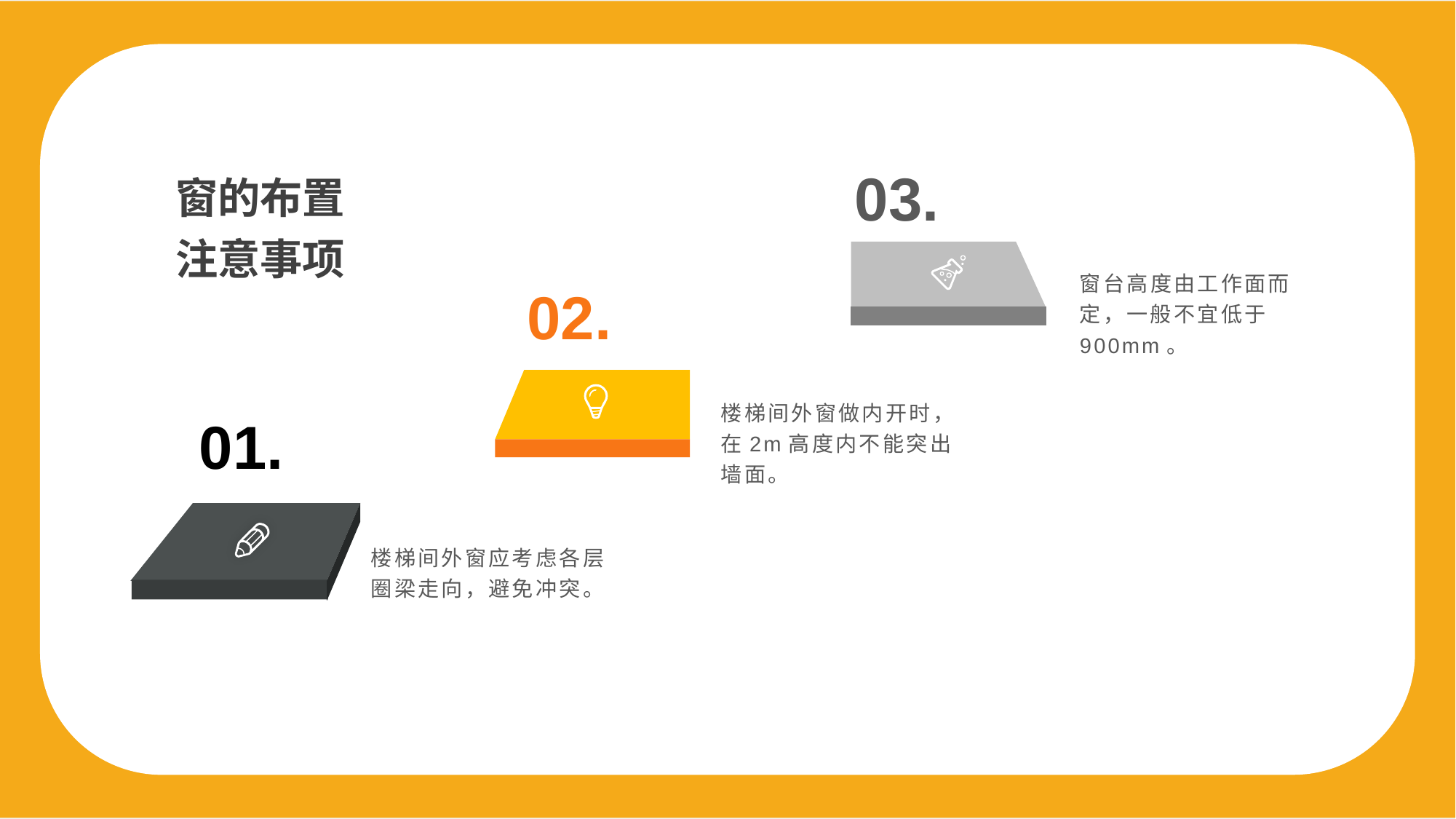

03.
窗的布置注意事项

窗台高度由工作面而定，一般不宜低于900mm。

02.

楼梯间外窗做内开时，在2m高度内不能突出墙面。

01.

楼梯间外窗应考虑各层圈梁走向，避免冲突。